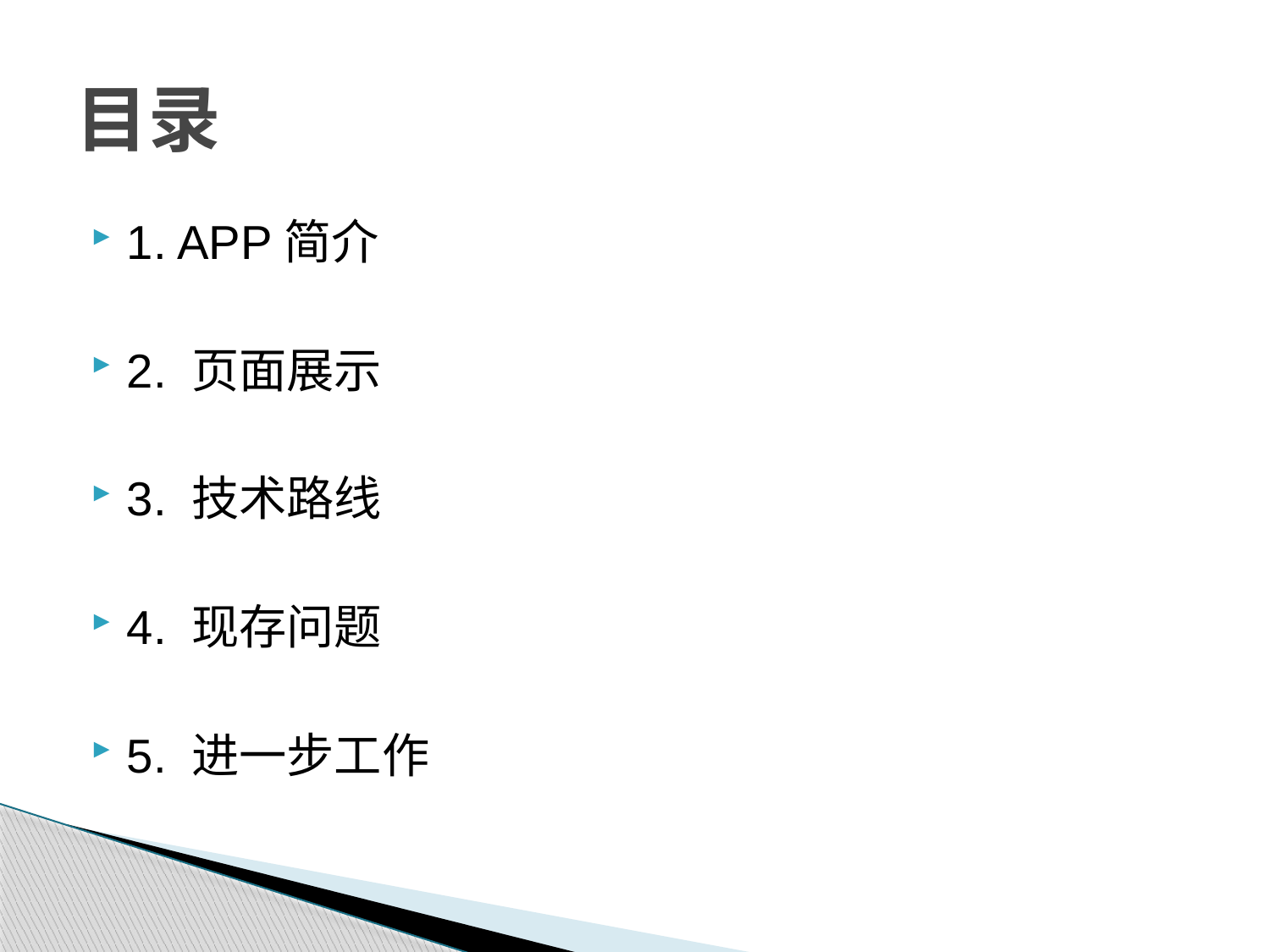

# 目录
1. APP简介

2. 页面展示

3. 技术路线

4. 现存问题

5. 进一步工作